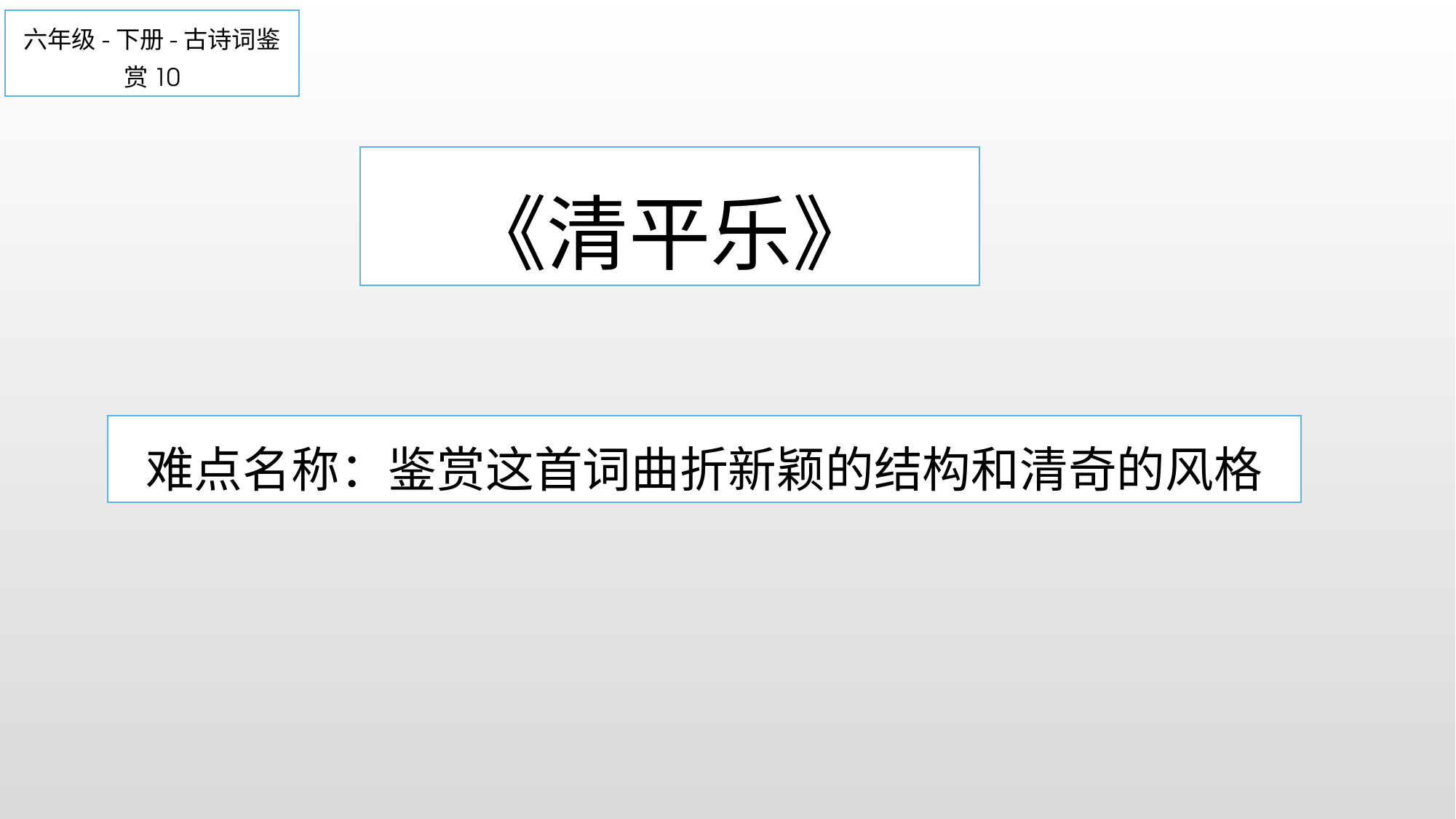

六年级-下册-古诗词鉴赏10
《清平乐》
难点名称：鉴赏这首词曲折新颖的结构和清奇的风格
1